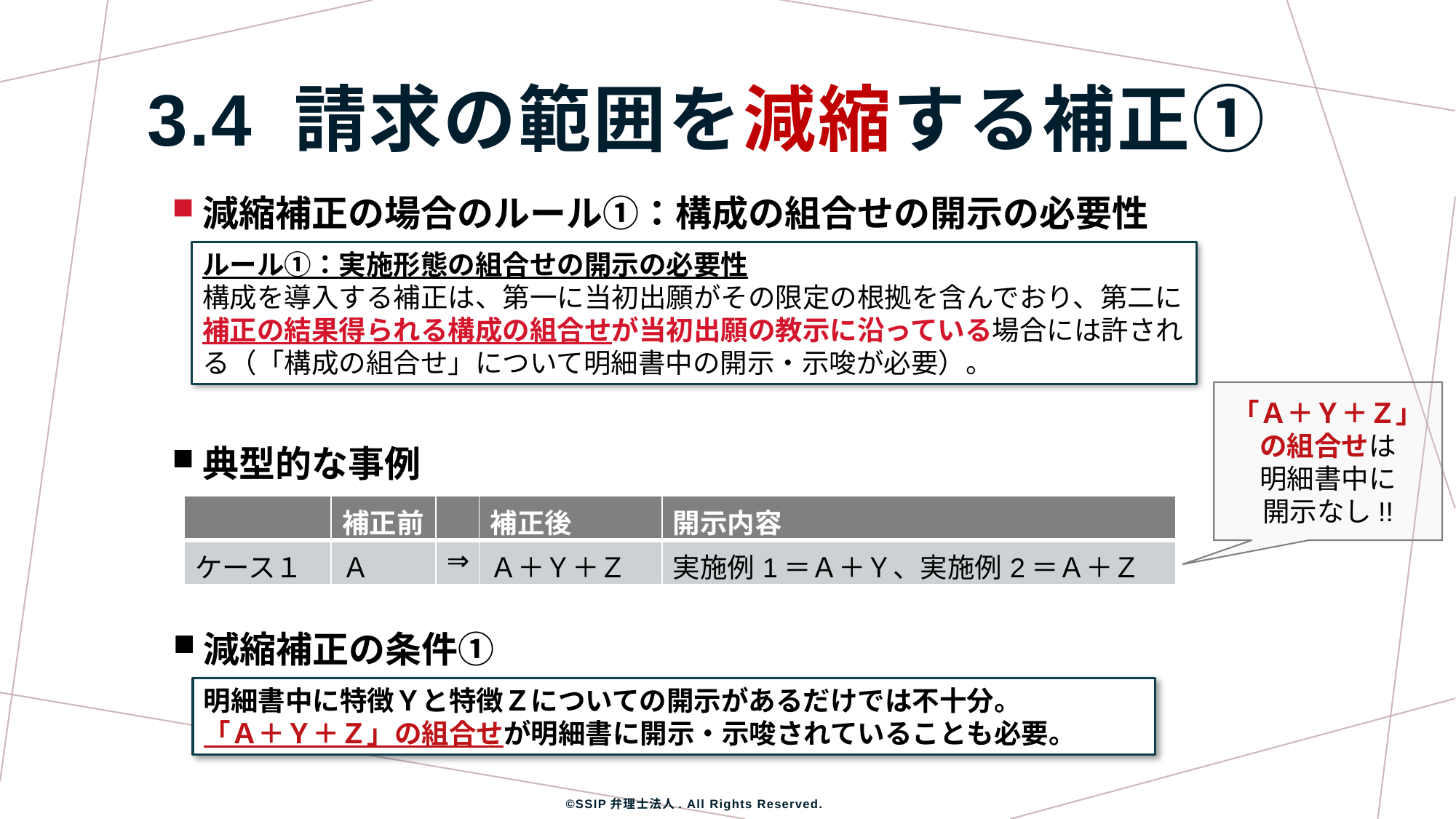

3.4 請求の範囲を減縮する補正➀
減縮補正の場合のルール➀：構成の組合せの開示の必要性

ルール➀：実施形態の組合せの開示の必要性
構成を導入する補正は、第一に当初出願がその限定の根拠を含んでおり、第二に補正の結果得られる構成の組合せが当初出願の教示に沿っている場合には許される（「構成の組合せ」について明細書中の開示・示唆が必要）。
「Ａ＋Ｙ＋Ｚ」の組合せは
明細書中に
開示なし!!
典型的な事例

|  | 補正前 |  | 補正後 | 開示内容 |
| --- | --- | --- | --- | --- |
| ケース１ | Ａ | ⇒ | Ａ＋Ｙ＋Ｚ | 実施例1＝Ａ＋Ｙ、実施例2＝Ａ＋Ｚ |
減縮補正の条件➀

明細書中に特徴Ｙと特徴Ｚについての開示があるだけでは不十分。
「Ａ＋Ｙ＋Ｚ」の組合せが明細書に開示・示唆されていることも必要。
©SSIP弁理士法人. All Rights Reserved.